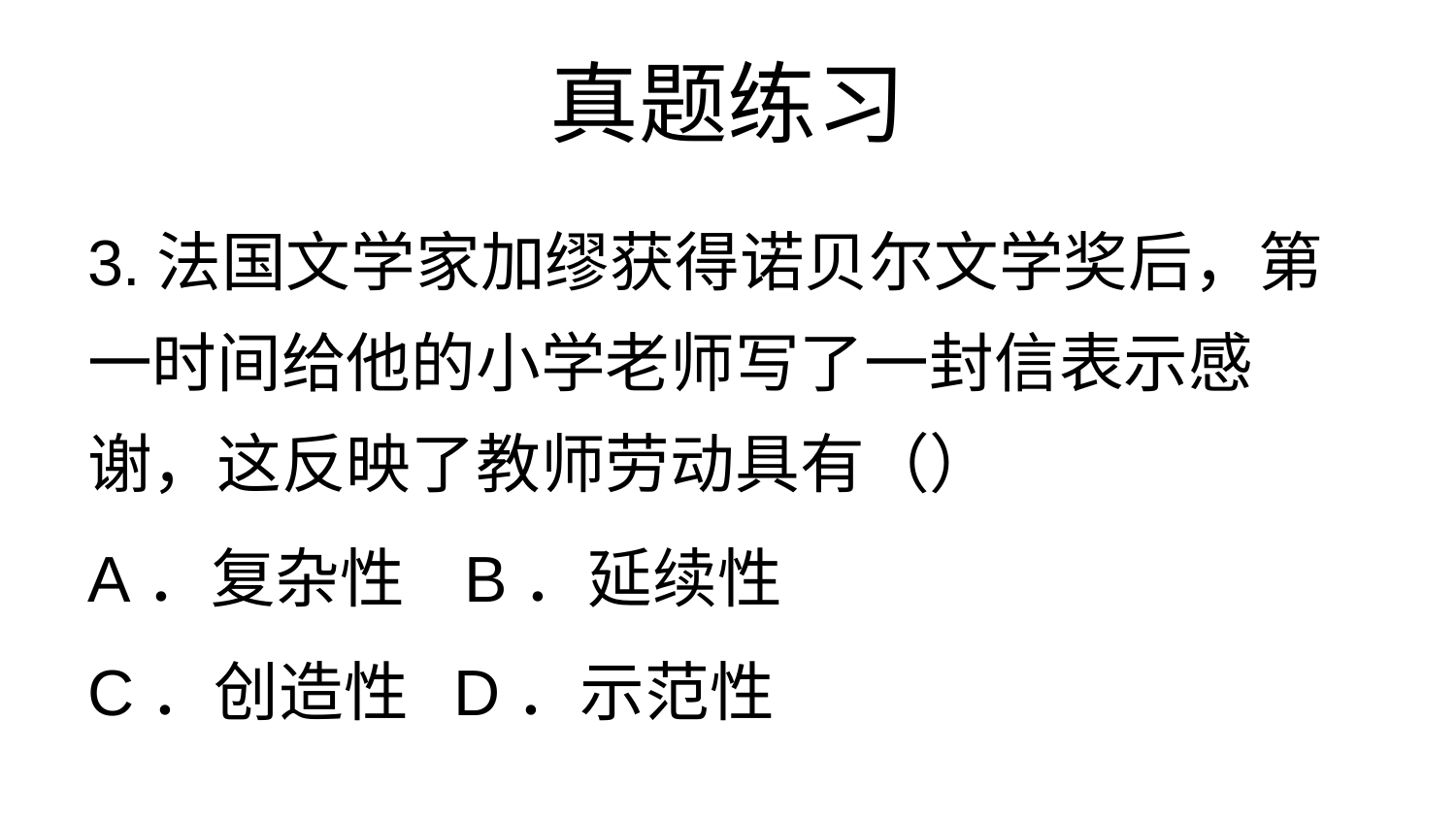

# 真题练习
3.法国文学家加缪获得诺贝尔文学奖后，第一时间给他的小学老师写了一封信表示感谢，这反映了教师劳动具有（）
A．复杂性   B．延续性
C．创造性  D．示范性